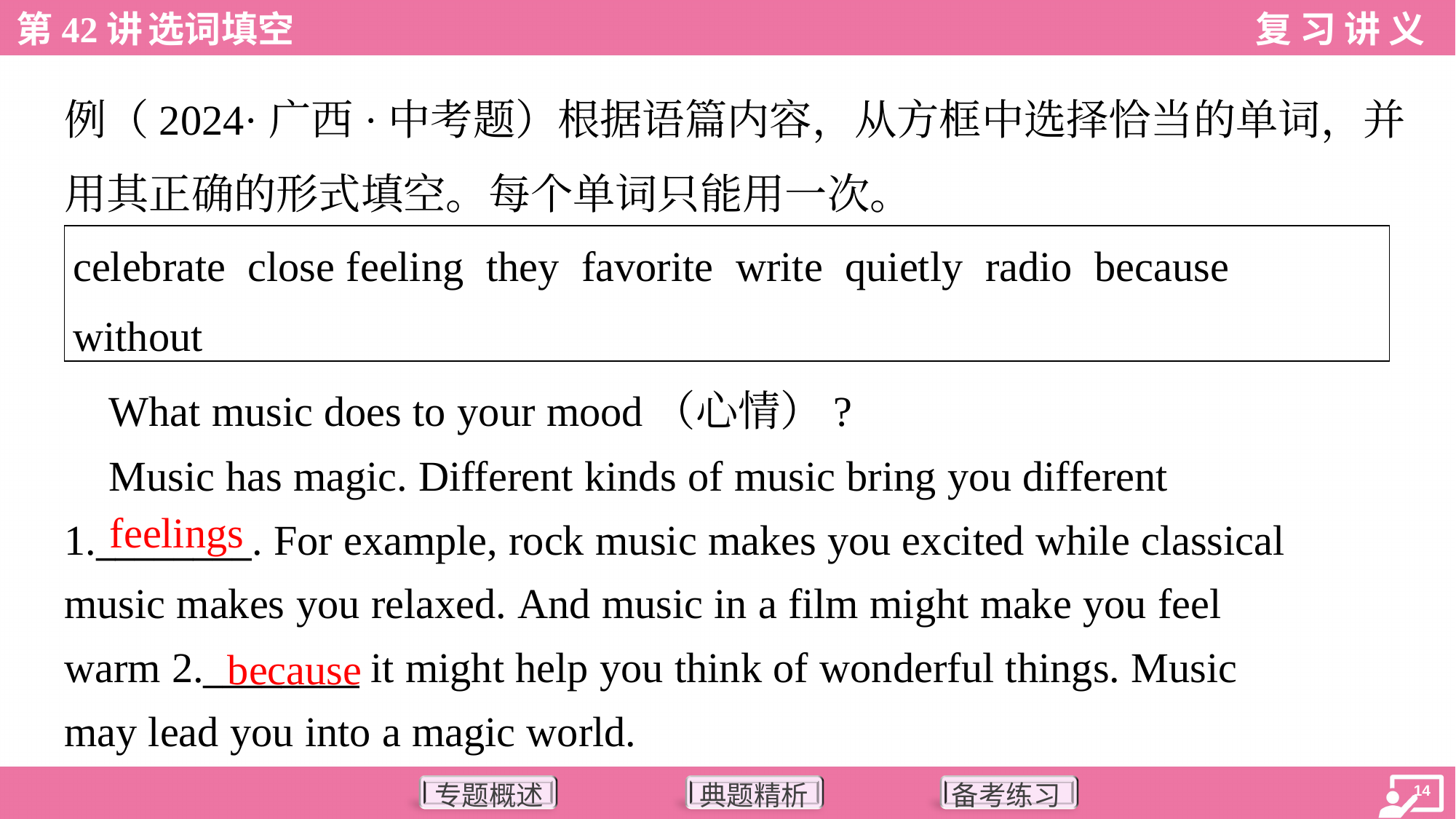

例（2024·广西·中考题）根据语篇内容，从方框中选择恰当的单词，并
用其正确的形式填空。每个单词只能用一次。
| celebrate close feeling they favorite write quietly radio because without |
| --- |
    What music does to your mood（心情）?
    Music has magic. Different kinds of music bring you different
1.________. For example, rock music makes you excited while classical
music makes you relaxed. And music in a film might make you feel
warm 2.________ it might help you think of wonderful things. Music
may lead you into a magic world.
feelings
because